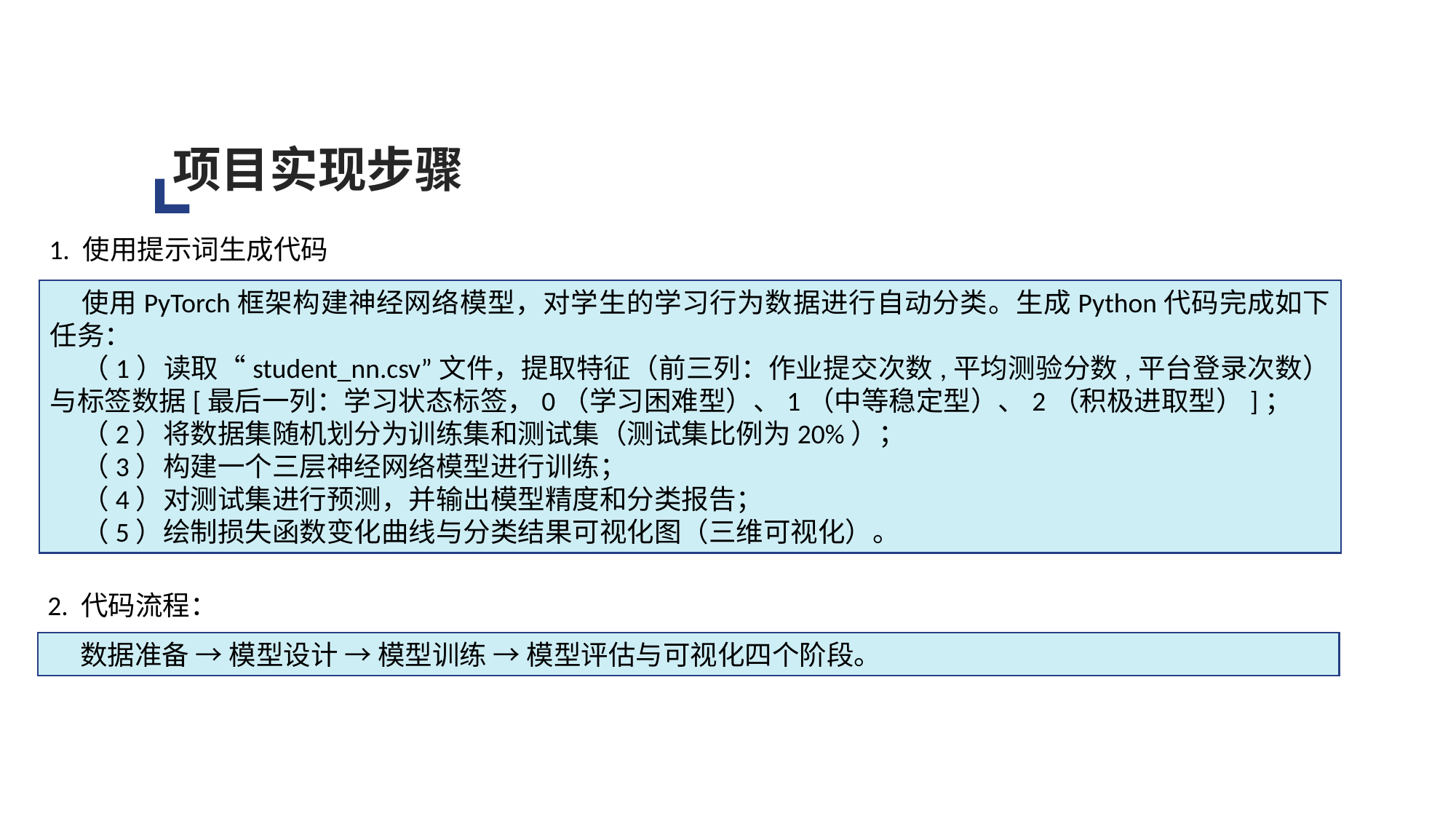

项目实现步骤

1. 使用提示词生成代码
使用PyTorch框架构建神经网络模型，对学生的学习行为数据进行自动分类。生成Python代码完成如下任务：
（1）读取“student_nn.csv”文件，提取特征（前三列：作业提交次数,平均测验分数,平台登录次数）与标签数据[最后一列：学习状态标签，0（学习困难型）、1（中等稳定型）、2（积极进取型）]；
（2）将数据集随机划分为训练集和测试集（测试集比例为20%）；
（3）构建一个三层神经网络模型进行训练；
（4）对测试集进行预测，并输出模型精度和分类报告；
（5）绘制损失函数变化曲线与分类结果可视化图（三维可视化）。
2. 代码流程：
数据准备 → 模型设计 → 模型训练 → 模型评估与可视化四个阶段。